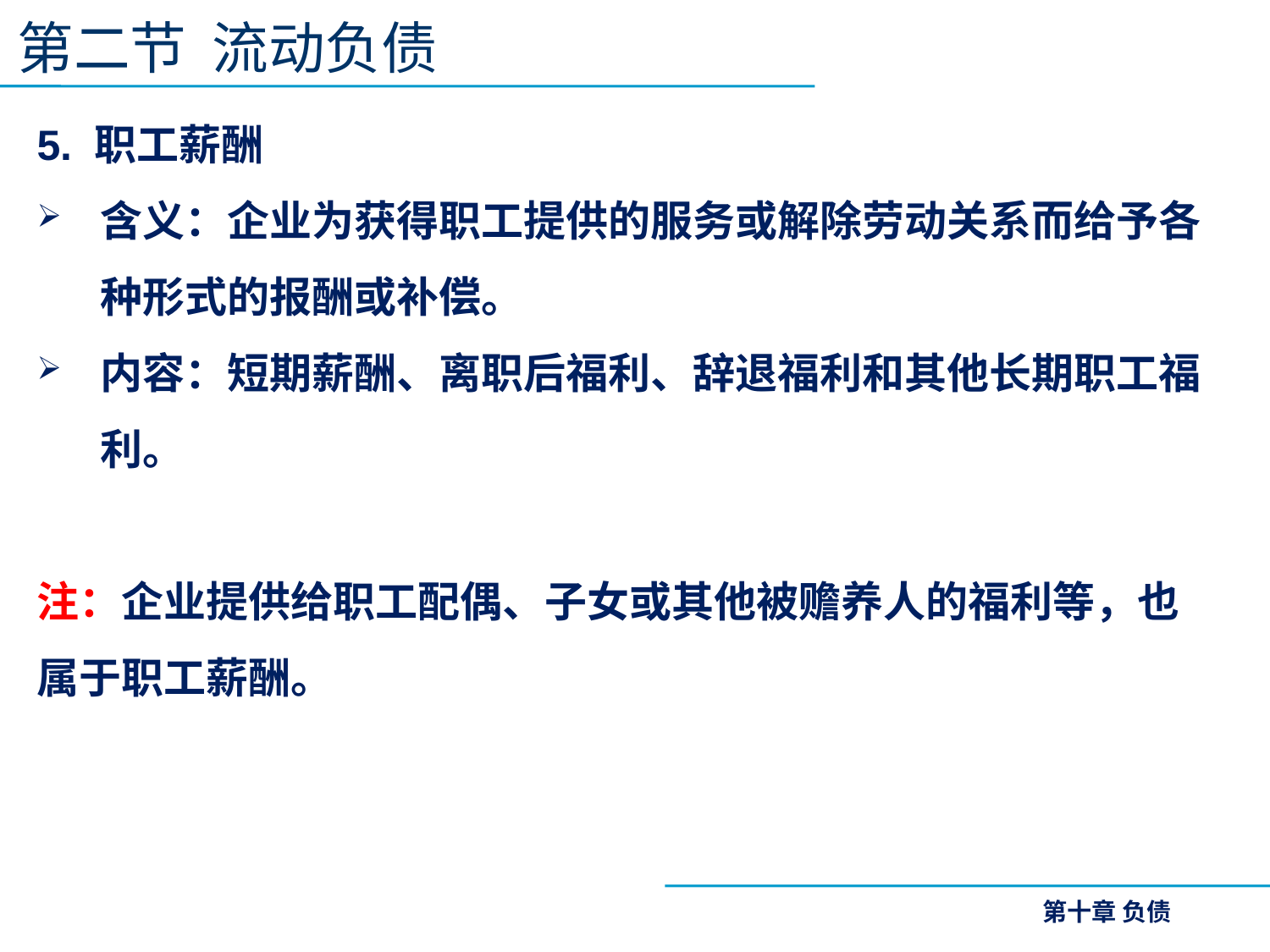

第二节  流动负债
5. 职工薪酬
含义：企业为获得职工提供的服务或解除劳动关系而给予各种形式的报酬或补偿。
内容：短期薪酬、离职后福利、辞退福利和其他长期职工福利。

注：企业提供给职工配偶、子女或其他被赡养人的福利等，也属于职工薪酬。